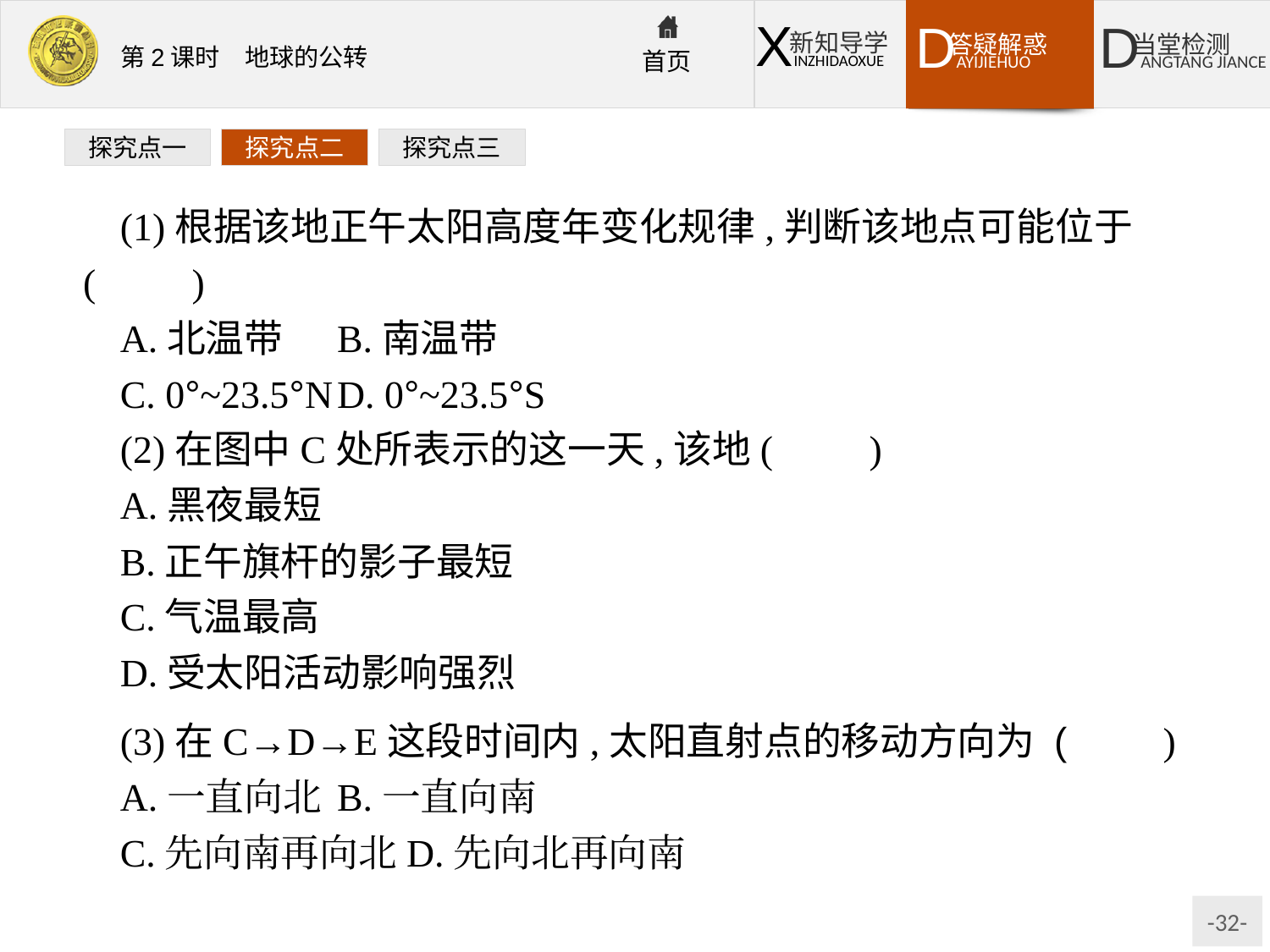

探究点一
探究点二
探究点三
(1)根据该地正午太阳高度年变化规律,判断该地点可能位于(　　)
A.北温带	B.南温带
C. 0°~23.5°N	D. 0°~23.5°S
(2)在图中C处所表示的这一天,该地(　　)
A.黑夜最短
B.正午旗杆的影子最短
C.气温最高
D.受太阳活动影响强烈
(3)在C→D→E这段时间内,太阳直射点的移动方向为 (　　)
A.一直向北	B.一直向南
C.先向南再向北D.先向北再向南